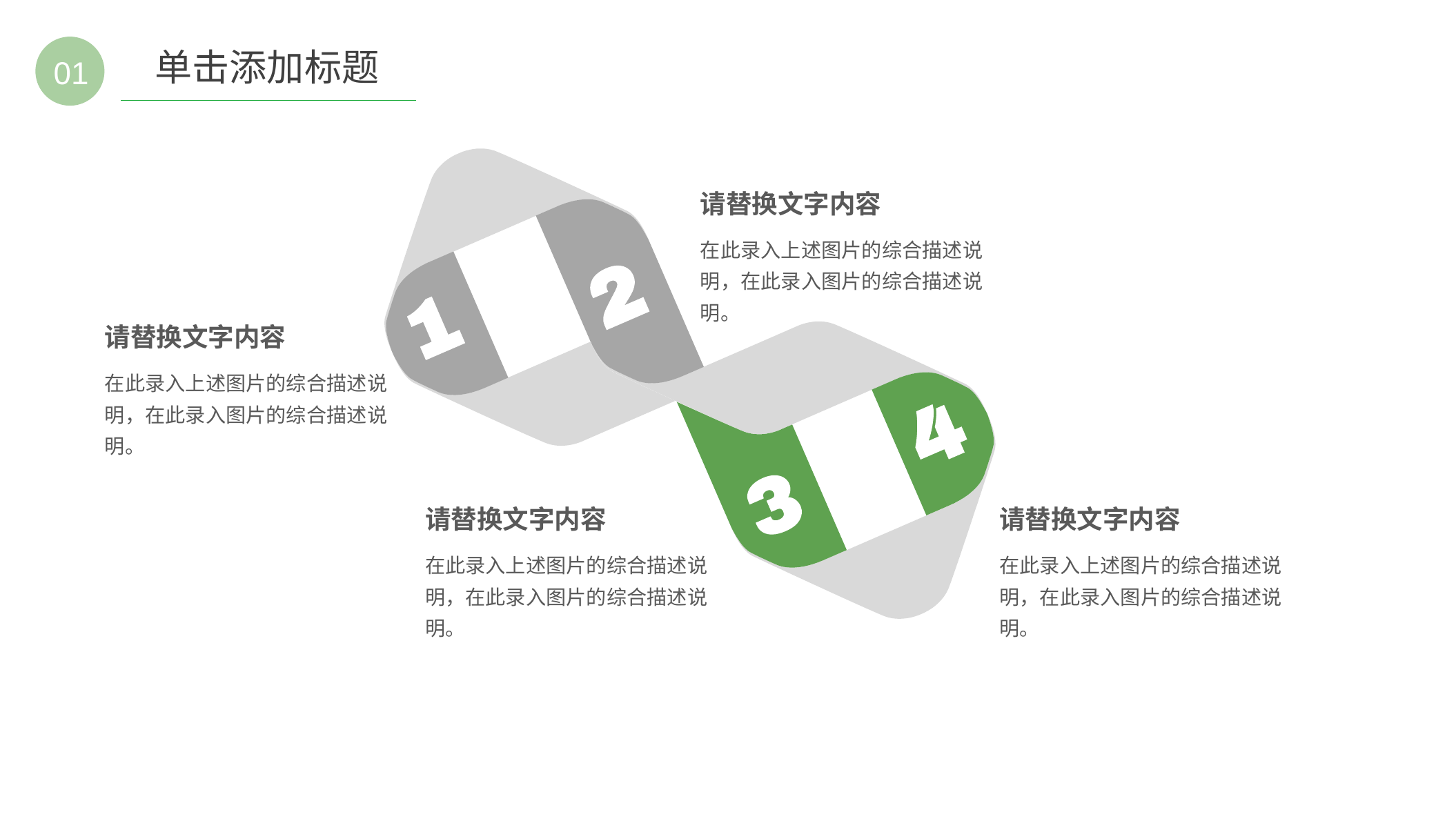

01
单击添加标题

请替换文字内容
在此录入上述图片的综合描述说明，在此录入图片的综合描述说明。
2
1
请替换文字内容
在此录入上述图片的综合描述说明，在此录入图片的综合描述说明。
4
3
请替换文字内容
请替换文字内容
在此录入上述图片的综合描述说明，在此录入图片的综合描述说明。
在此录入上述图片的综合描述说明，在此录入图片的综合描述说明。